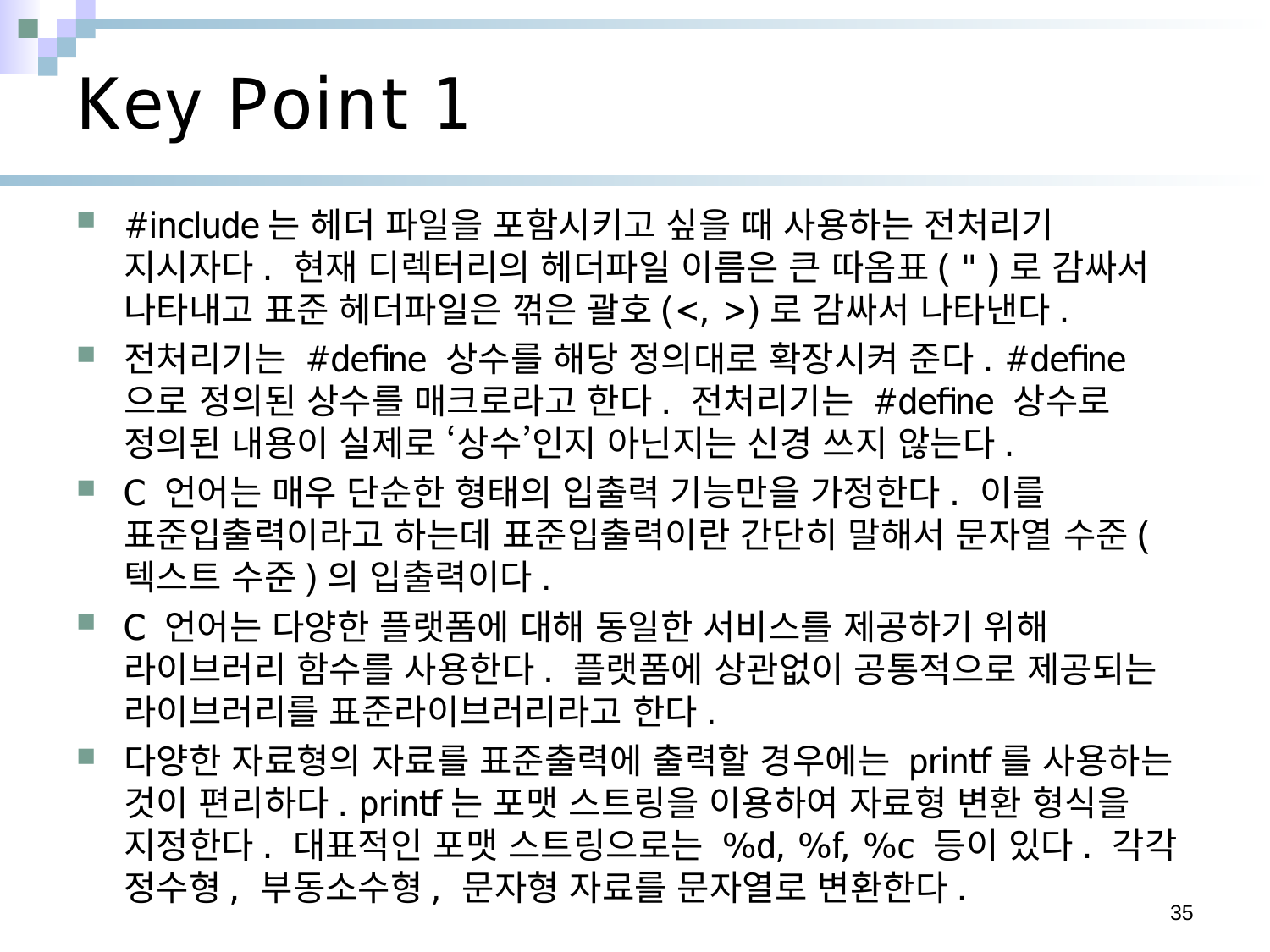

# Key Point 1
#include는 헤더 파일을 포함시키고 싶을 때 사용하는 전처리기 지시자다. 현재 디렉터리의 헤더파일 이름은 큰 따옴표( " )로 감싸서 나타내고 표준 헤더파일은 꺾은 괄호(<, >)로 감싸서 나타낸다.
전처리기는 #define 상수를 해당 정의대로 확장시켜 준다. #define으로 정의된 상수를 매크로라고 한다. 전처리기는 #define 상수로 정의된 내용이 실제로 ‘상수’인지 아닌지는 신경 쓰지 않는다.
C 언어는 매우 단순한 형태의 입출력 기능만을 가정한다. 이를 표준입출력이라고 하는데 표준입출력이란 간단히 말해서 문자열 수준(텍스트 수준)의 입출력이다.
C 언어는 다양한 플랫폼에 대해 동일한 서비스를 제공하기 위해 라이브러리 함수를 사용한다. 플랫폼에 상관없이 공통적으로 제공되는 라이브러리를 표준라이브러리라고 한다.
다양한 자료형의 자료를 표준출력에 출력할 경우에는 printf를 사용하는 것이 편리하다. printf는 포맷 스트링을 이용하여 자료형 변환 형식을 지정한다. 대표적인 포맷 스트링으로는 %d, %f, %c 등이 있다. 각각 정수형, 부동소수형, 문자형 자료를 문자열로 변환한다.

35